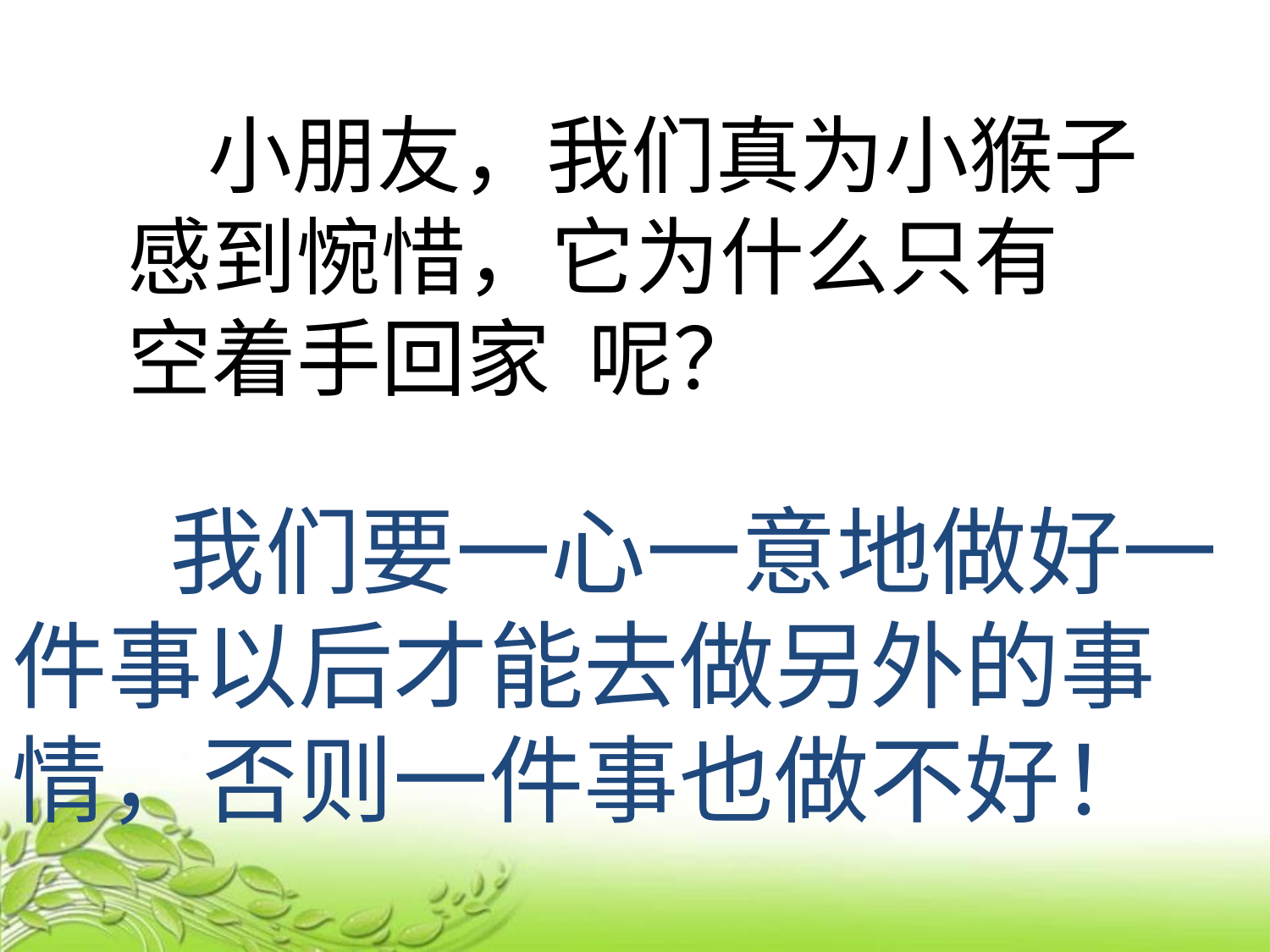

小朋友，我们真为小猴子感到惋惜，它为什么只有空着手回家  呢？

        我们要一心一意地做好一件事以后才能去做另外的事情，否则一件事也做不好！